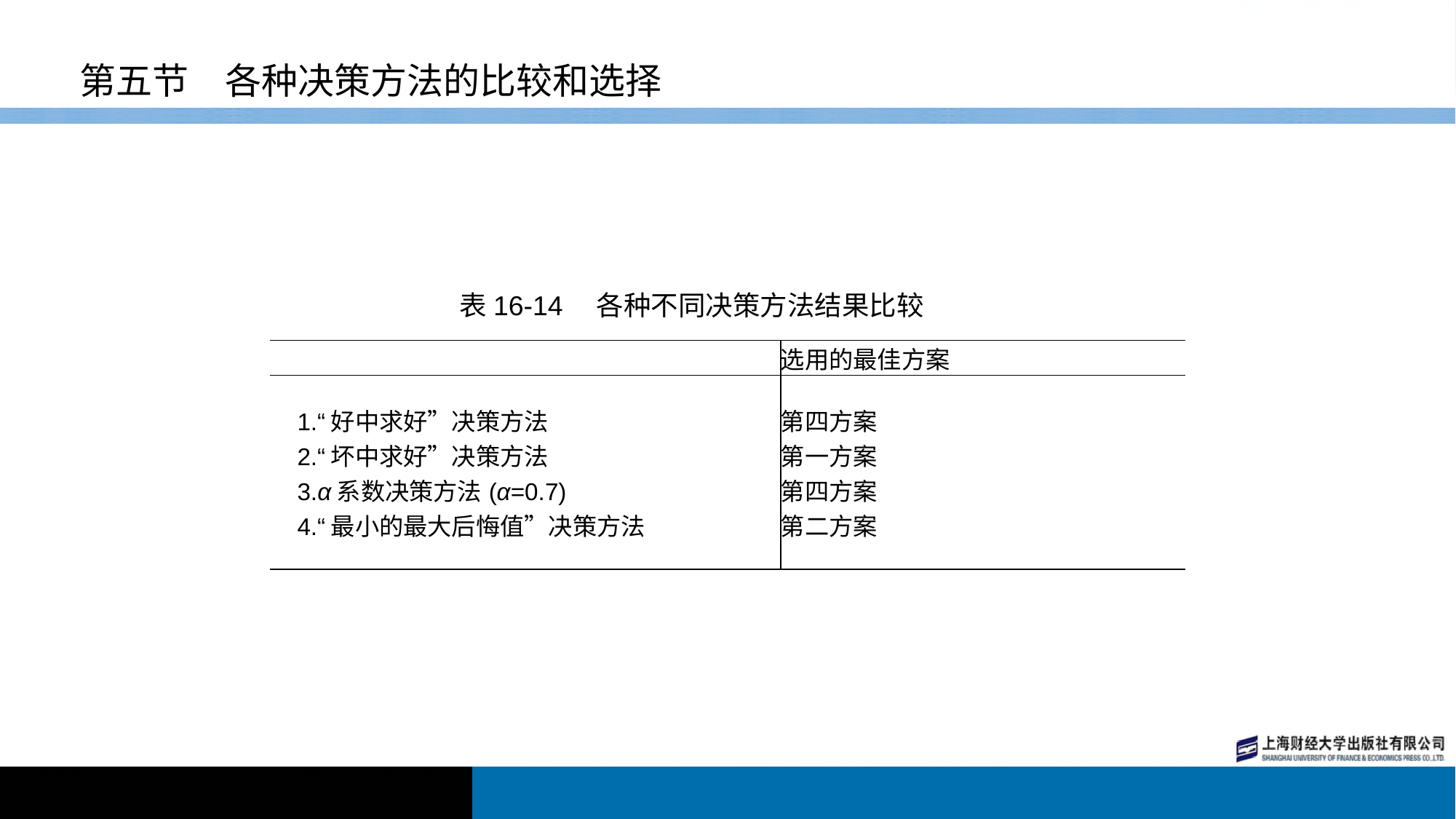

# 第五节　各种决策方法的比较和选择
表16-14　各种不同决策方法结果比较
|  | 选用的最佳方案 |
| --- | --- |
|  |  |
| 1.“好中求好”决策方法 | 第四方案 |
| 2.“坏中求好”决策方法 | 第一方案 |
| 3.α系数决策方法(α=0.7) | 第四方案 |
| 4.“最小的最大后悔值”决策方法 | 第二方案 |
|  |  |
|  |  |
12